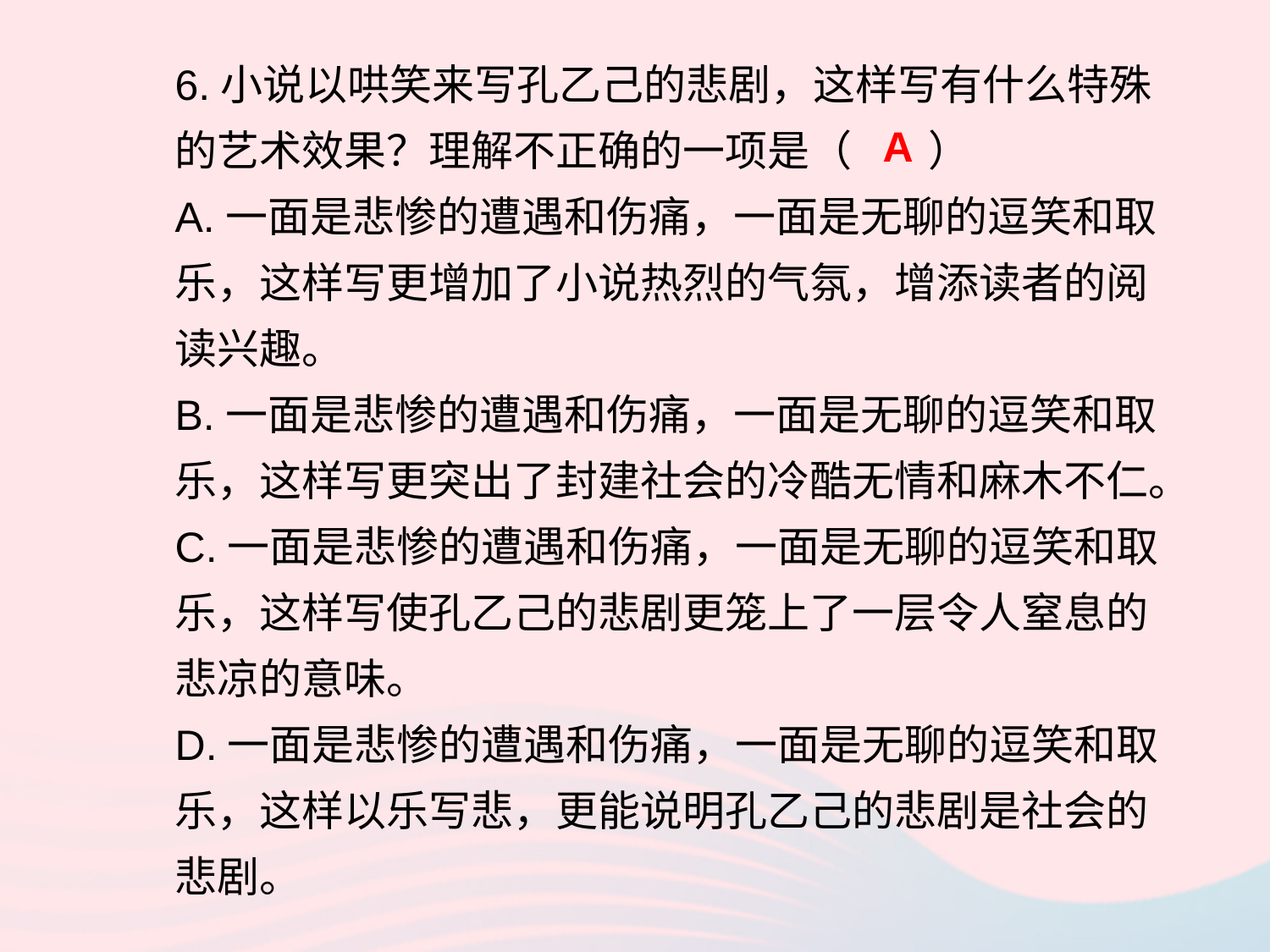

6.小说以哄笑来写孔乙己的悲剧，这样写有什么特殊的艺术效果？理解不正确的一项是（        ）
A.一面是悲惨的遭遇和伤痛，一面是无聊的逗笑和取乐，这样写更增加了小说热烈的气氛，增添读者的阅读兴趣。
B.一面是悲惨的遭遇和伤痛，一面是无聊的逗笑和取乐，这样写更突出了封建社会的冷酷无情和麻木不仁。
C.一面是悲惨的遭遇和伤痛，一面是无聊的逗笑和取乐，这样写使孔乙己的悲剧更笼上了一层令人窒息的悲凉的意味。
D.一面是悲惨的遭遇和伤痛，一面是无聊的逗笑和取乐，这样以乐写悲，更能说明孔乙己的悲剧是社会的悲剧。
A